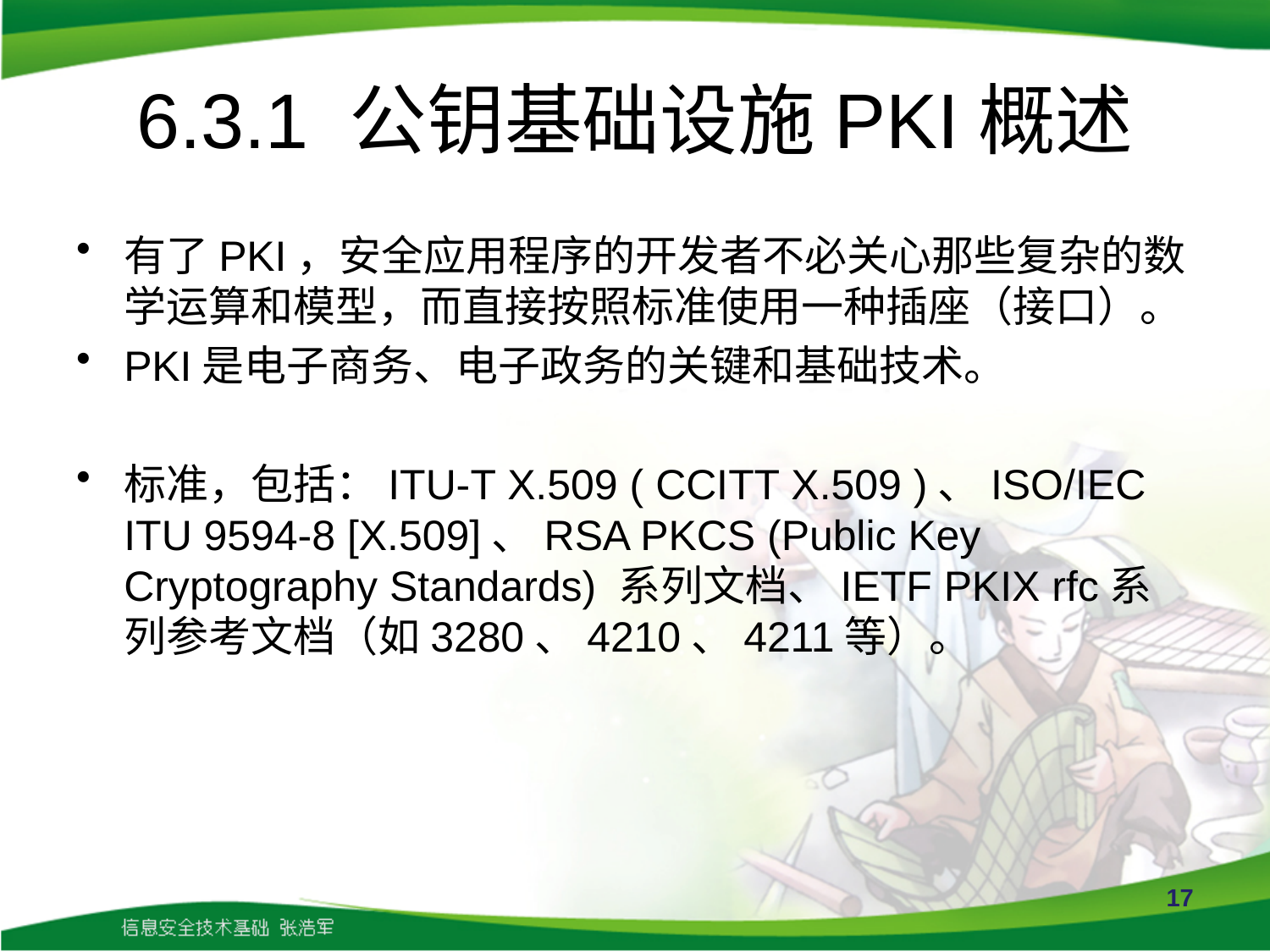

# 6.3.1 公钥基础设施PKI概述
有了PKI，安全应用程序的开发者不必关心那些复杂的数学运算和模型，而直接按照标准使用一种插座（接口）。
PKI是电子商务、电子政务的关键和基础技术。

标准，包括：ITU-T X.509 ( CCITT X.509 )、ISO/IEC ITU 9594-8 [X.509]、RSA PKCS (Public Key Cryptography Standards) 系列文档、IETF PKIX rfc系列参考文档（如3280、4210、4211等）。
17